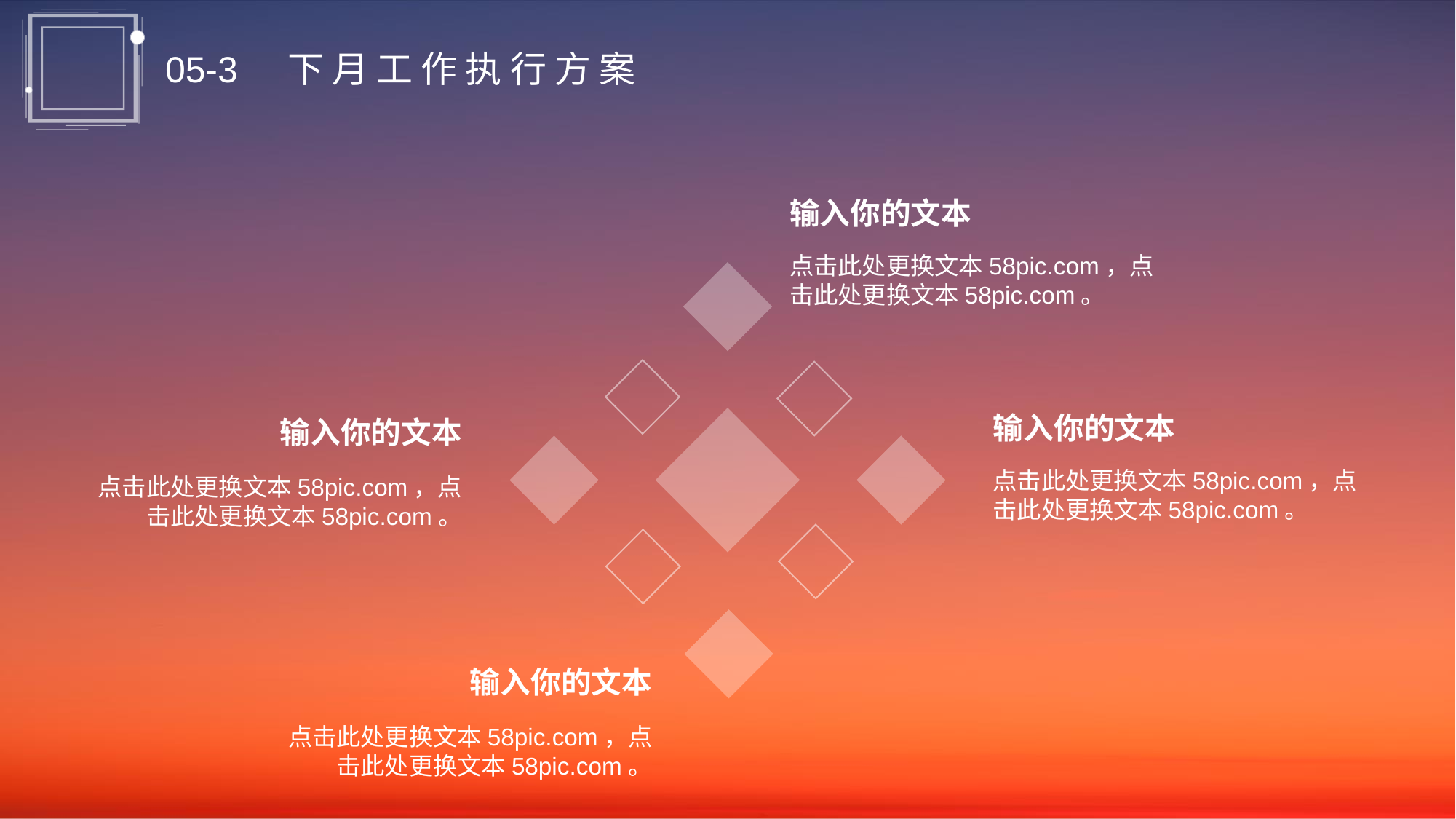

05-3    下 月 工 作 执 行 方 案
输入你的文本
点击此处更换文本58pic.com，点击此处更换文本58pic.com。

输入你的文本
输入你的文本

点击此处更换文本58pic.com，点击此处更换文本58pic.com。
点击此处更换文本58pic.com，点击此处更换文本58pic.com。

输入你的文本
点击此处更换文本58pic.com，点击此处更换文本58pic.com。